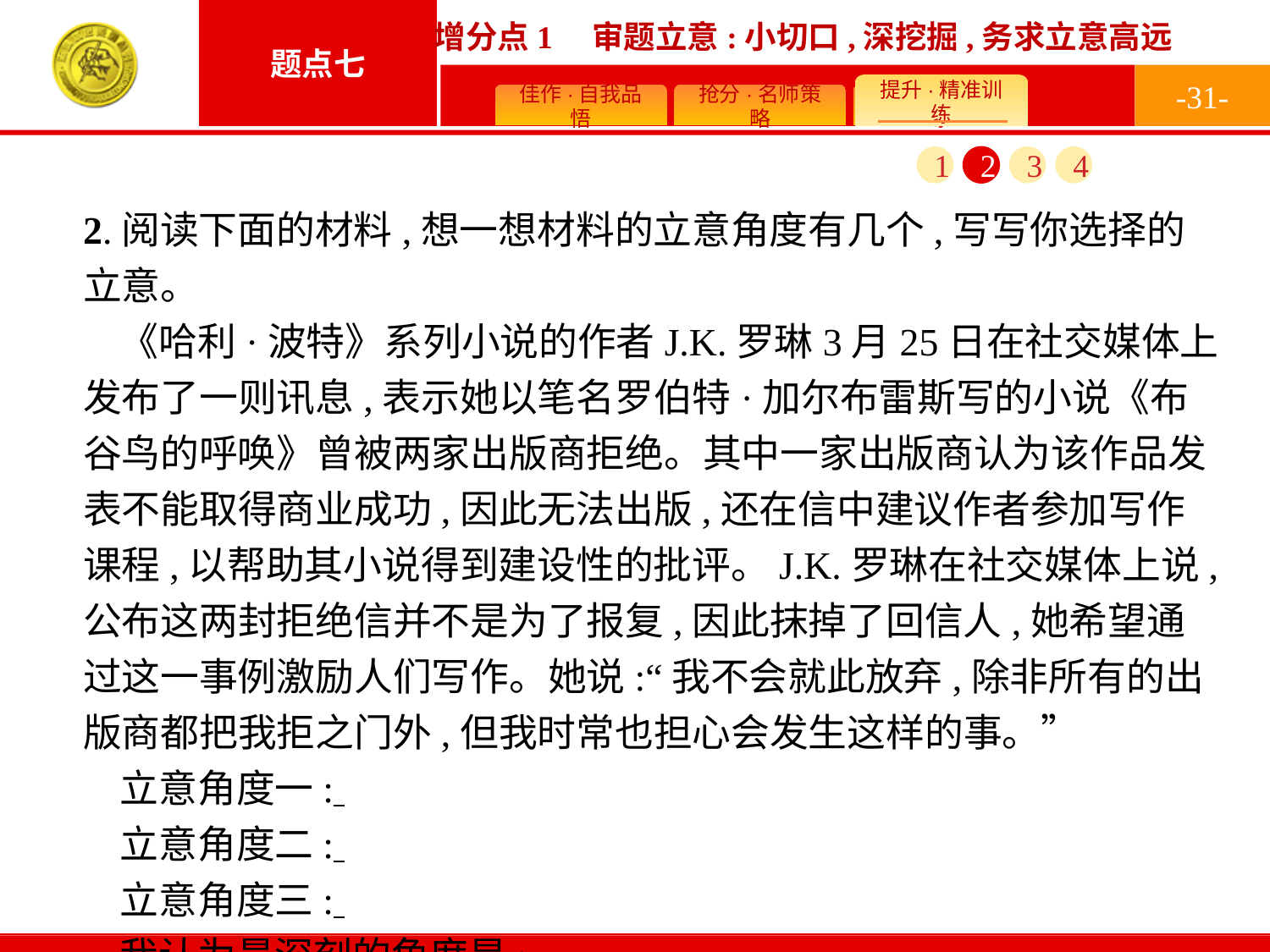

-31-
1
2
3
4
2.阅读下面的材料,想一想材料的立意角度有几个,写写你选择的立意。
《哈利·波特》系列小说的作者J.K.罗琳3月25日在社交媒体上发布了一则讯息,表示她以笔名罗伯特·加尔布雷斯写的小说《布谷鸟的呼唤》曾被两家出版商拒绝。其中一家出版商认为该作品发表不能取得商业成功,因此无法出版,还在信中建议作者参加写作课程,以帮助其小说得到建设性的批评。J.K.罗琳在社交媒体上说,公布这两封拒绝信并不是为了报复,因此抹掉了回信人,她希望通过这一事例激励人们写作。她说:“我不会就此放弃,除非所有的出版商都把我拒之门外,但我时常也担心会发生这样的事。”
立意角度一:
立意角度二:
立意角度三:
我认为最深刻的角度是: